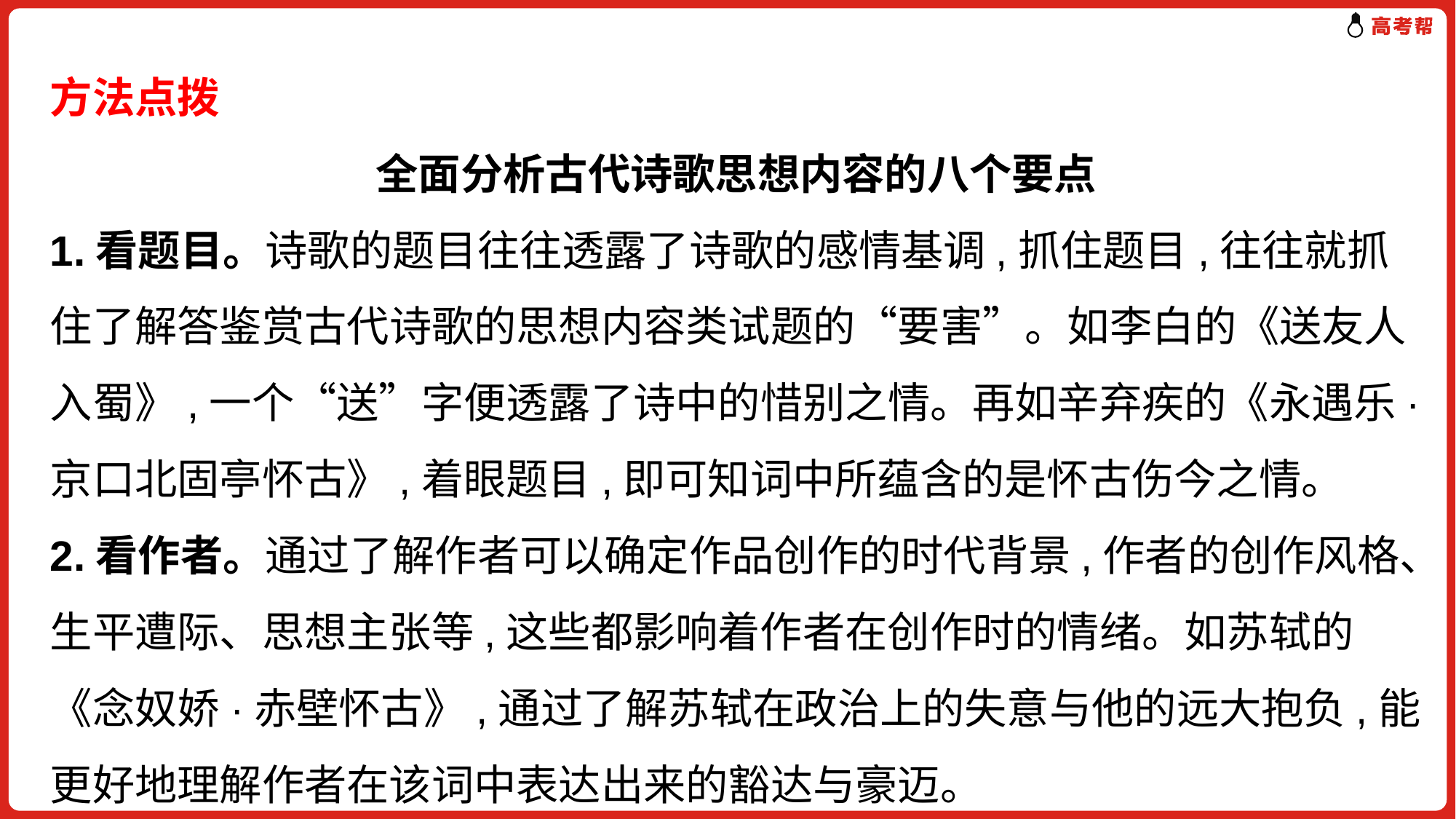

方法点拨
全面分析古代诗歌思想内容的八个要点
1.看题目。诗歌的题目往往透露了诗歌的感情基调,抓住题目,往往就抓住了解答鉴赏古代诗歌的思想内容类试题的“要害”。如李白的《送友人入蜀》,一个“送”字便透露了诗中的惜别之情。再如辛弃疾的《永遇乐·京口北固亭怀古》,着眼题目,即可知词中所蕴含的是怀古伤今之情。
2.看作者。通过了解作者可以确定作品创作的时代背景,作者的创作风格、生平遭际、思想主张等,这些都影响着作者在创作时的情绪。如苏轼的《念奴娇·赤壁怀古》,通过了解苏轼在政治上的失意与他的远大抱负,能更好地理解作者在该词中表达出来的豁达与豪迈。